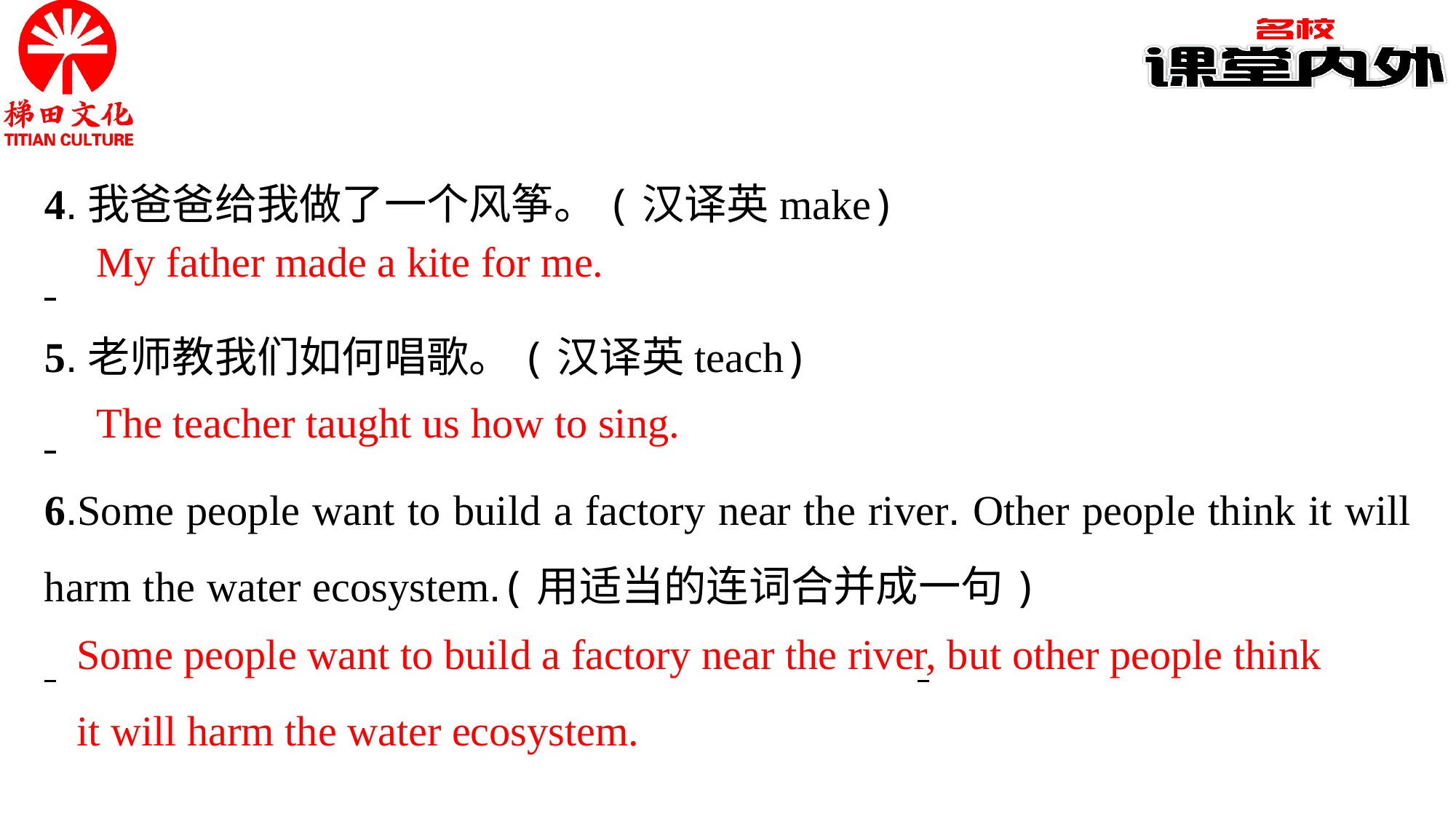

4.我爸爸给我做了一个风筝。(汉译英make)

5.老师教我们如何唱歌。(汉译英teach)

6.Some people want to build a factory near the river. Other people think it will harm the water ecosystem.(用适当的连词合并成一句)

My father made a kite for me.
The teacher taught us how to sing.
Some people want to build a factory near the river, but other people think it will harm the water ecosystem.